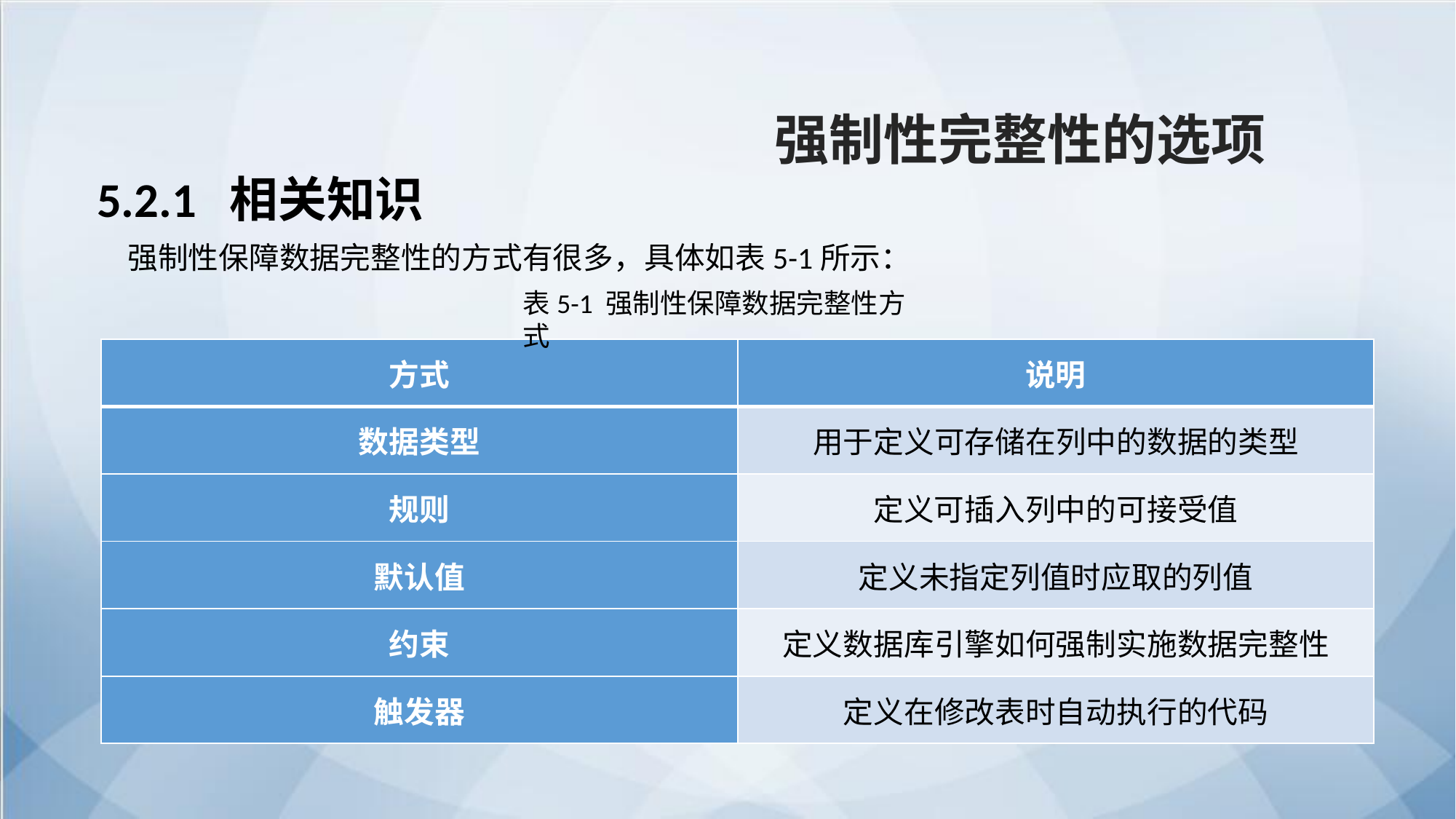

强制性完整性的选项
5.2.1  相关知识
强制性保障数据完整性的方式有很多，具体如表5-1所示：
表5-1 强制性保障数据完整性方式
| 方式 | 说明 |
| --- | --- |
| 数据类型 | 用于定义可存储在列中的数据的类型 |
| 规则 | 定义可插入列中的可接受值 |
| 默认值 | 定义未指定列值时应取的列值 |
| 约束 | 定义数据库引擎如何强制实施数据完整性 |
| 触发器 | 定义在修改表时自动执行的代码 |